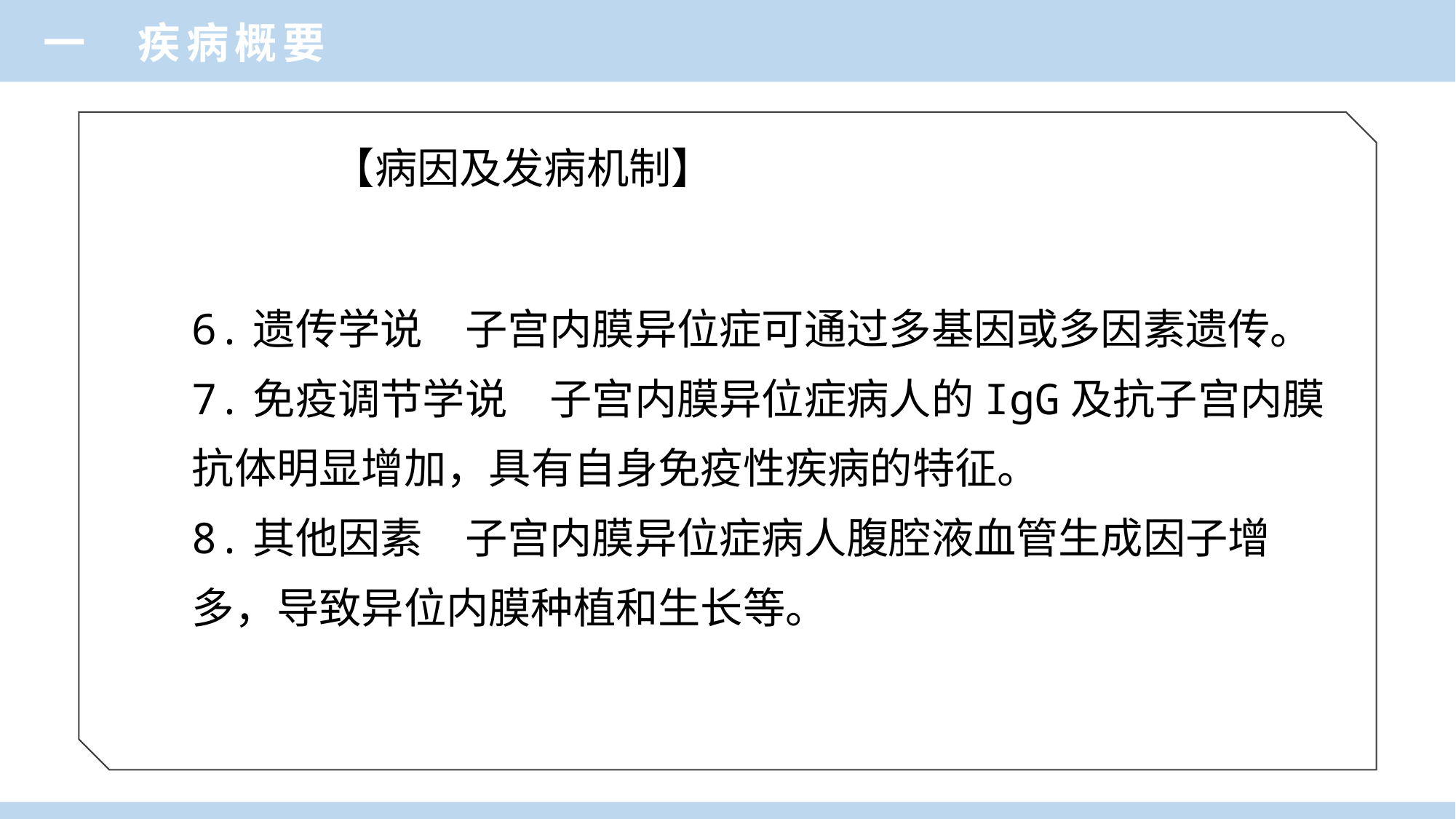

一   疾病概要
# 【病因及发病机制】

6.遗传学说　子宫内膜异位症可通过多基因或多因素遗传。
7.免疫调节学说　子宫内膜异位症病人的IgG及抗子宫内膜
抗体明显增加，具有自身免疫性疾病的特征。
8.其他因素　子宫内膜异位症病人腹腔液血管生成因子增
多，导致异位内膜种植和生长等。